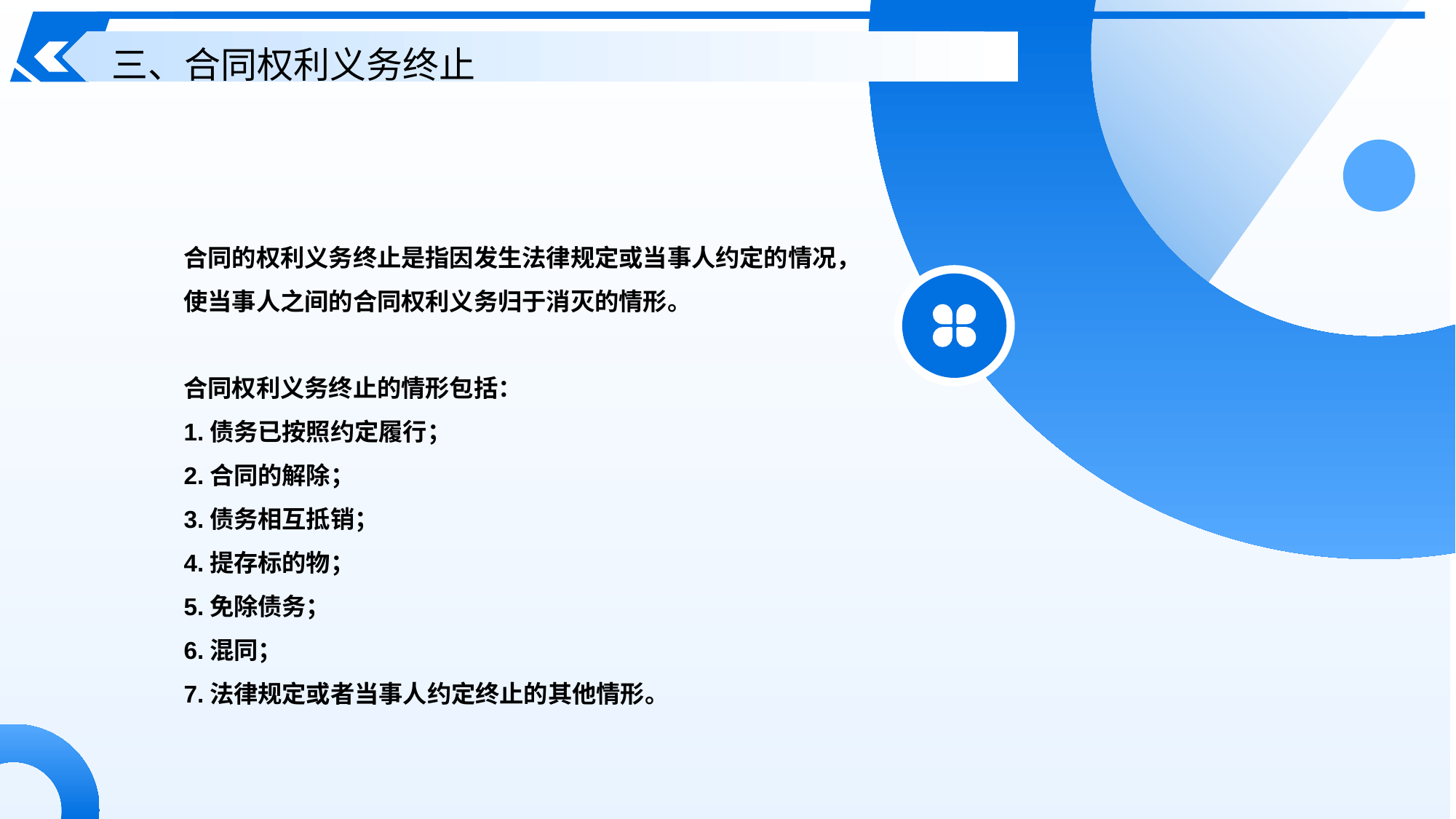

三、合同权利义务终止

合同的权利义务终止是指因发生法律规定或当事人约定的情况，使当事人之间的合同权利义务归于消灭的情形。

合同权利义务终止的情形包括：
1.债务已按照约定履行；
2.合同的解除；
3.债务相互抵销；
4.提存标的物；
5.免除债务；
6.混同；
7.法律规定或者当事人约定终止的其他情形。